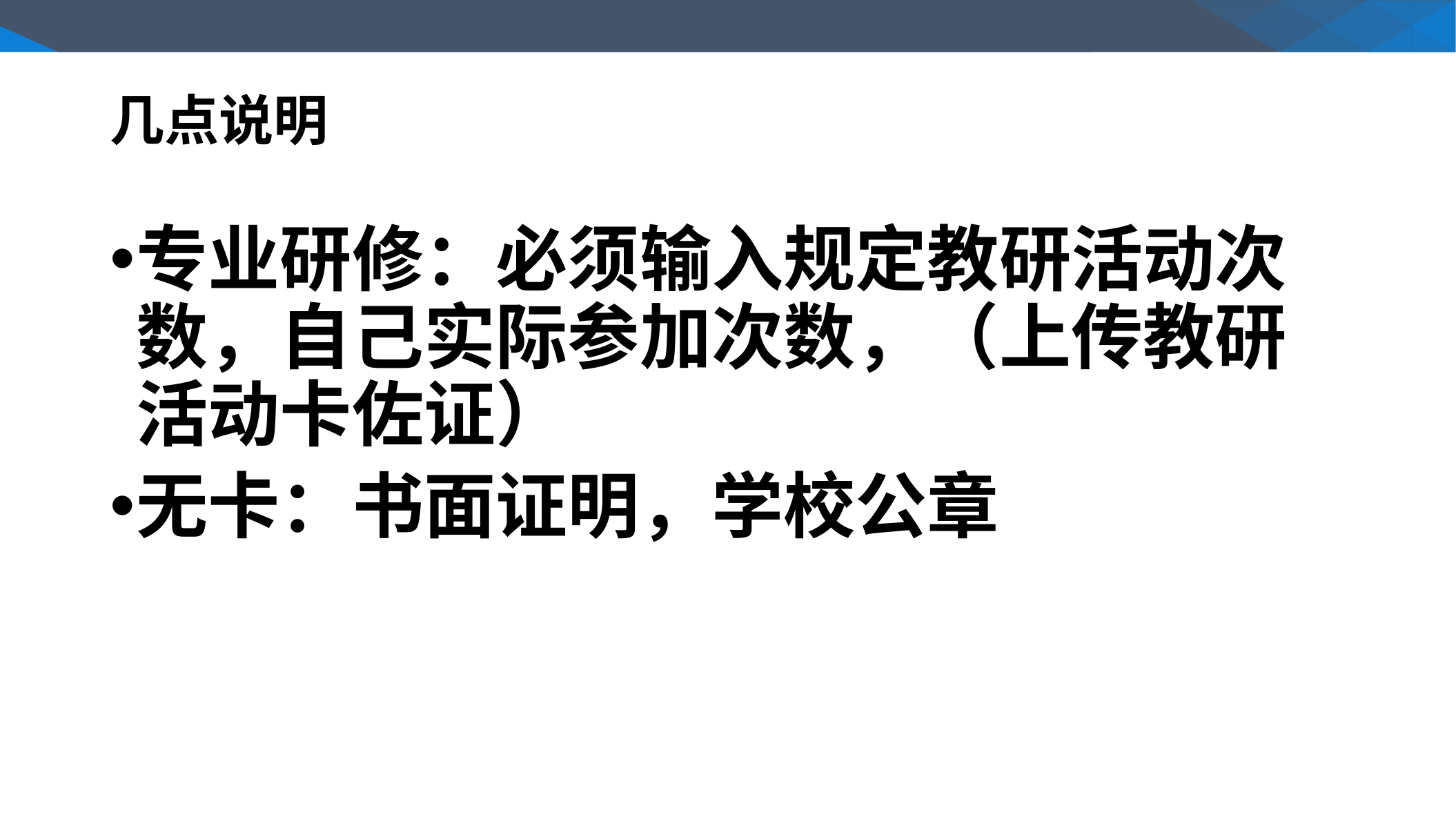

# 几点说明
专业研修：必须输入规定教研活动次数，自己实际参加次数，（上传教研活动卡佐证）
无卡：书面证明，学校公章